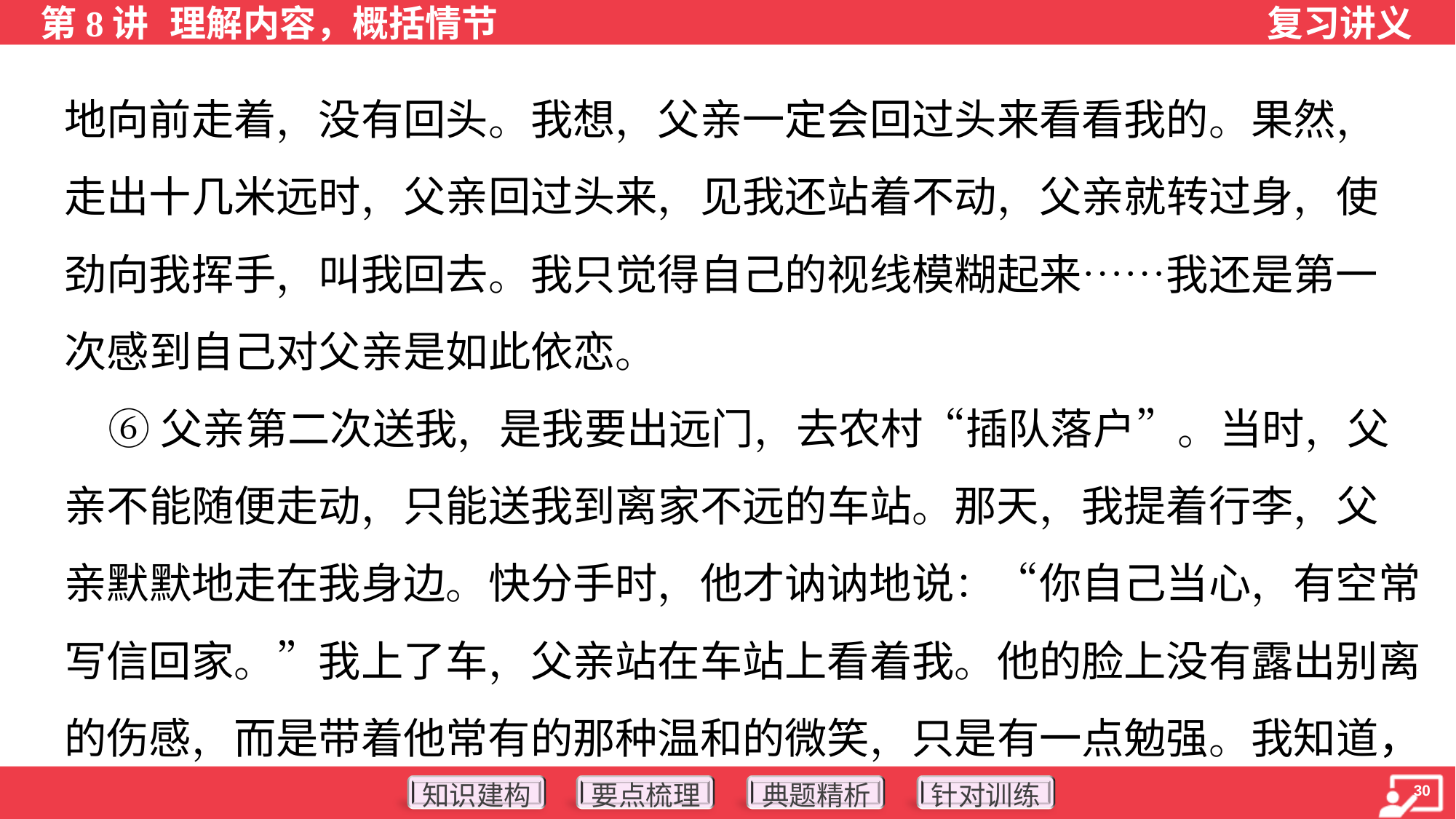

地向前走着，没有回头。我想，父亲一定会回过头来看看我的。果然，
走出十几米远时，父亲回过头来，见我还站着不动，父亲就转过身，使
劲向我挥手，叫我回去。我只觉得自己的视线模糊起来……我还是第一
次感到自己对父亲是如此依恋。
    ⑥父亲第二次送我，是我要出远门，去农村“插队落户”。当时，父
亲不能随便走动，只能送我到离家不远的车站。那天，我提着行李，父
亲默默地走在我身边。快分手时，他才讷讷地说：“你自己当心，有空常
写信回家。”我上了车，父亲站在车站上看着我。他的脸上没有露出别离
的伤感，而是带着他常有的那种温和的微笑，只是有一点勉强。我知道，